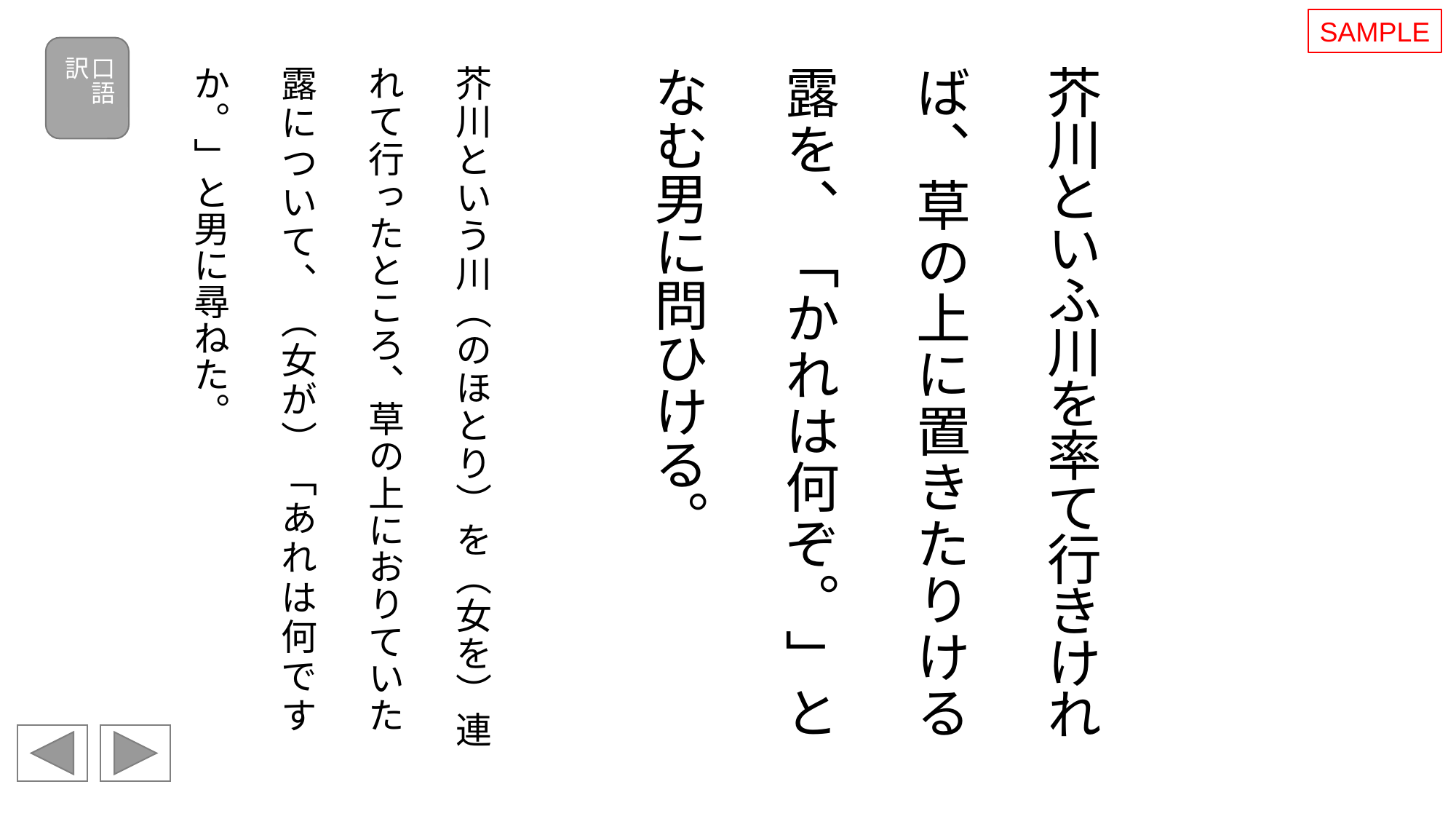

SAMPLE
口語訳
芥川という川（のほとり）を（女を）連れて行ったところ、草の上におりていた露について、（女が）「あれは何ですか。」と男に尋ねた。
芥川といふ川を率て行きければ、草の上に置きたりける露を、「かれは何ぞ。」となむ男に問ひける。